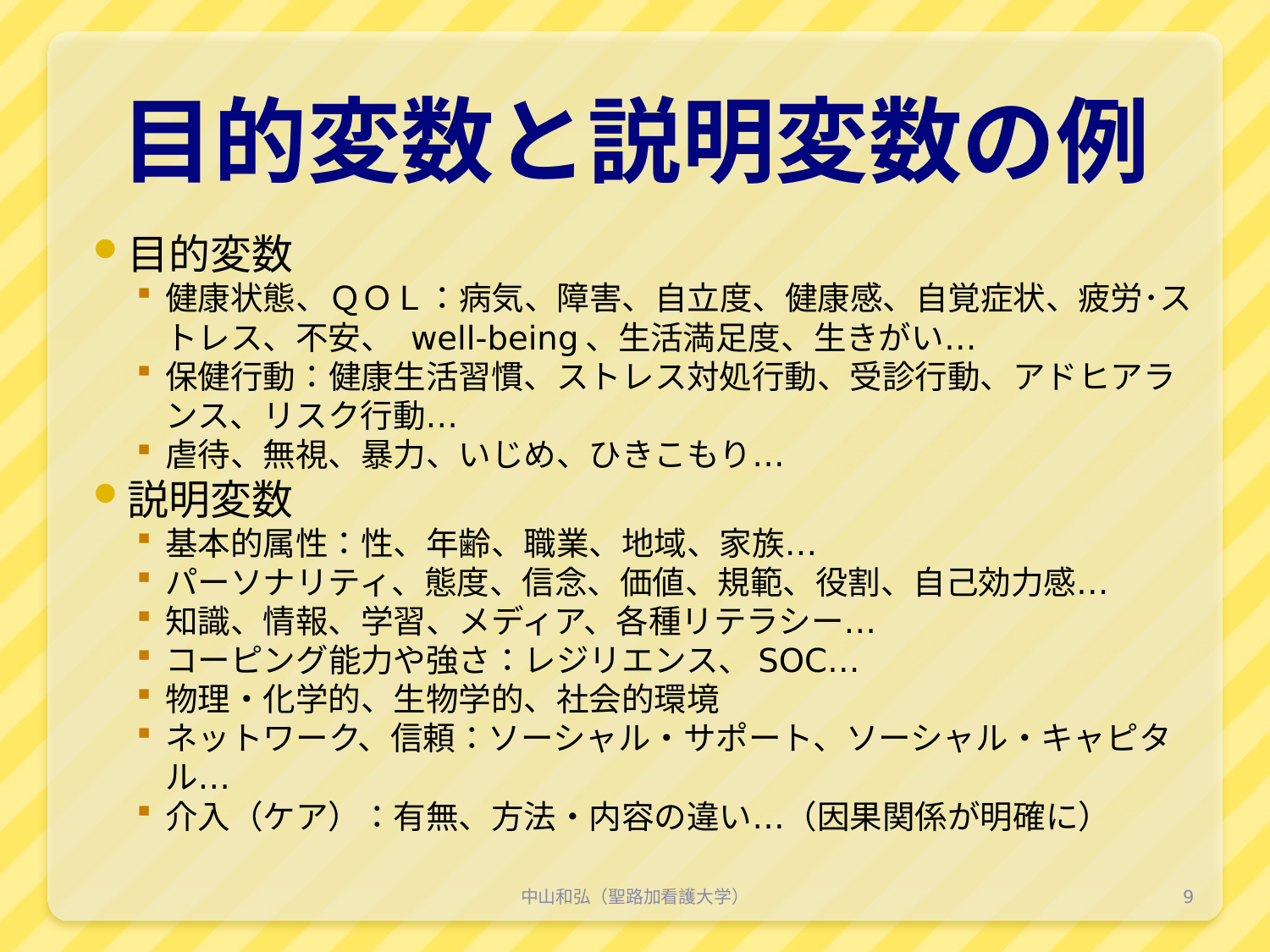

# 目的変数と説明変数の例
目的変数
健康状態、ＱＯＬ：病気、障害、自立度、健康感、自覚症状、疲労･ストレス、不安、 well-being、生活満足度、生きがい…
保健行動：健康生活習慣、ストレス対処行動、受診行動、アドヒアランス、リスク行動…
虐待、無視、暴力、いじめ、ひきこもり…
説明変数
基本的属性：性、年齢、職業、地域、家族…
パーソナリティ、態度、信念、価値、規範、役割、自己効力感…
知識、情報、学習、メディア、各種リテラシー…
コーピング能力や強さ：レジリエンス、SOC…
物理・化学的、生物学的、社会的環境
ネットワーク、信頼：ソーシャル・サポート、ソーシャル・キャピタル…
介入（ケア）：有無、方法・内容の違い…（因果関係が明確に）

中山和弘（聖路加看護大学）
9